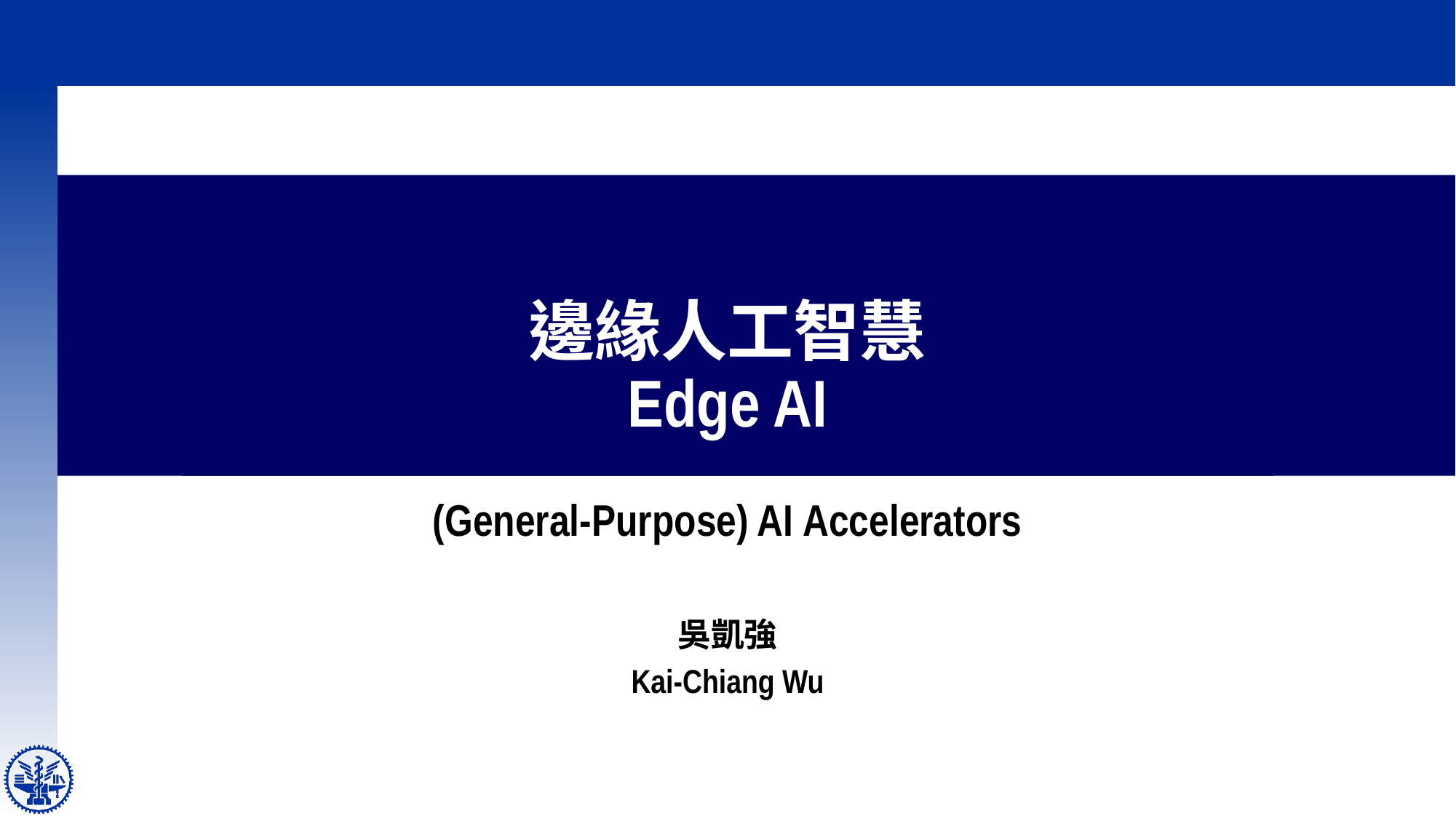

# 邊緣人工智慧 Edge AI
(General-Purpose) AI Accelerators

吳凱強
Kai-Chiang Wu